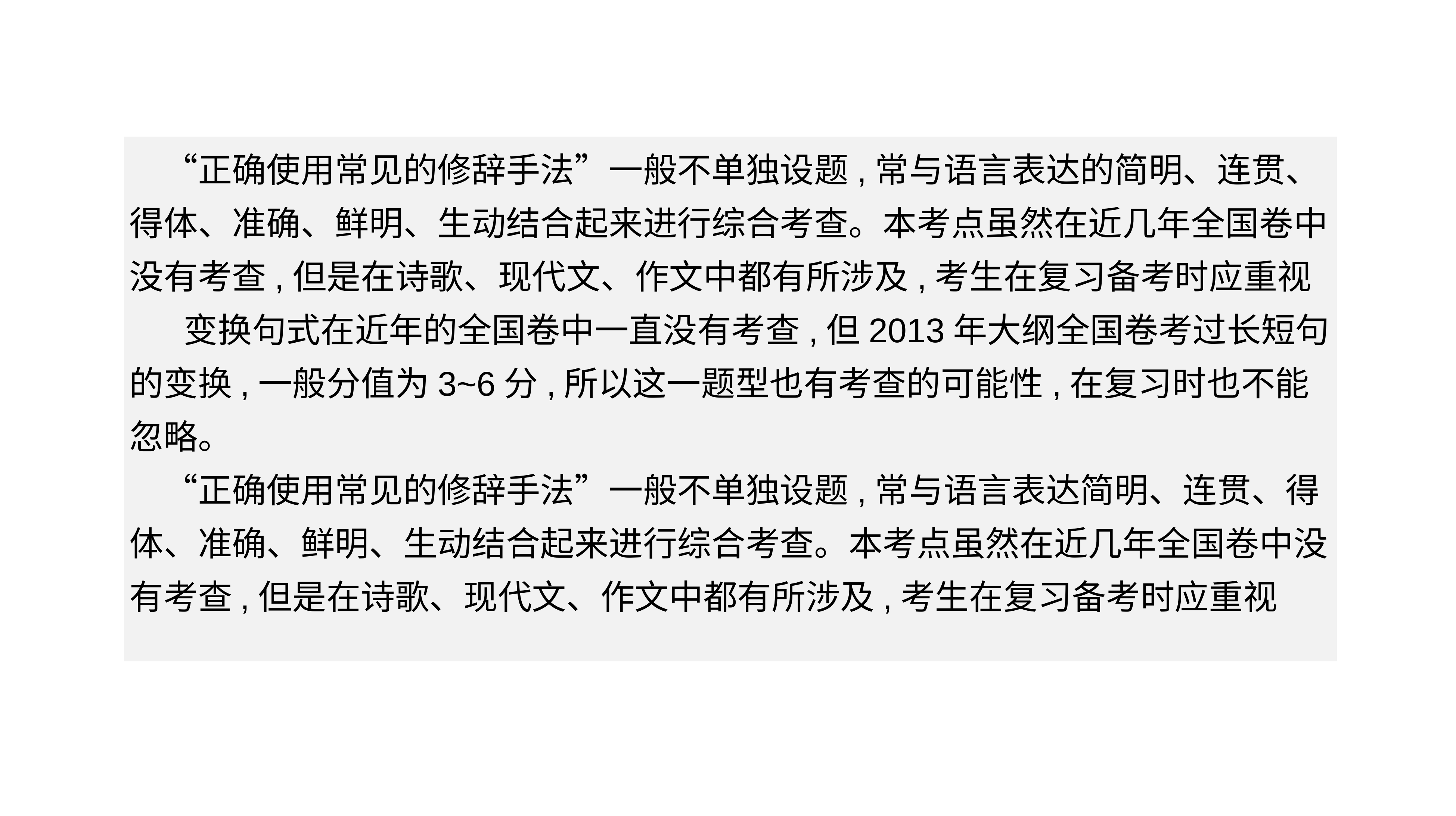

“正确使用常见的修辞手法”一般不单独设题,常与语言表达的简明、连贯、得体、准确、鲜明、生动结合起来进行综合考查。本考点虽然在近几年全国卷中没有考查,但是在诗歌、现代文、作文中都有所涉及,考生在复习备考时应重视
      变换句式在近年的全国卷中一直没有考查,但2013年大纲全国卷考过长短句的变换,一般分值为3~6分,所以这一题型也有考查的可能性,在复习时也不能忽略。
　“正确使用常见的修辞手法”一般不单独设题,常与语言表达简明、连贯、得体、准确、鲜明、生动结合起来进行综合考查。本考点虽然在近几年全国卷中没有考查,但是在诗歌、现代文、作文中都有所涉及,考生在复习备考时应重视